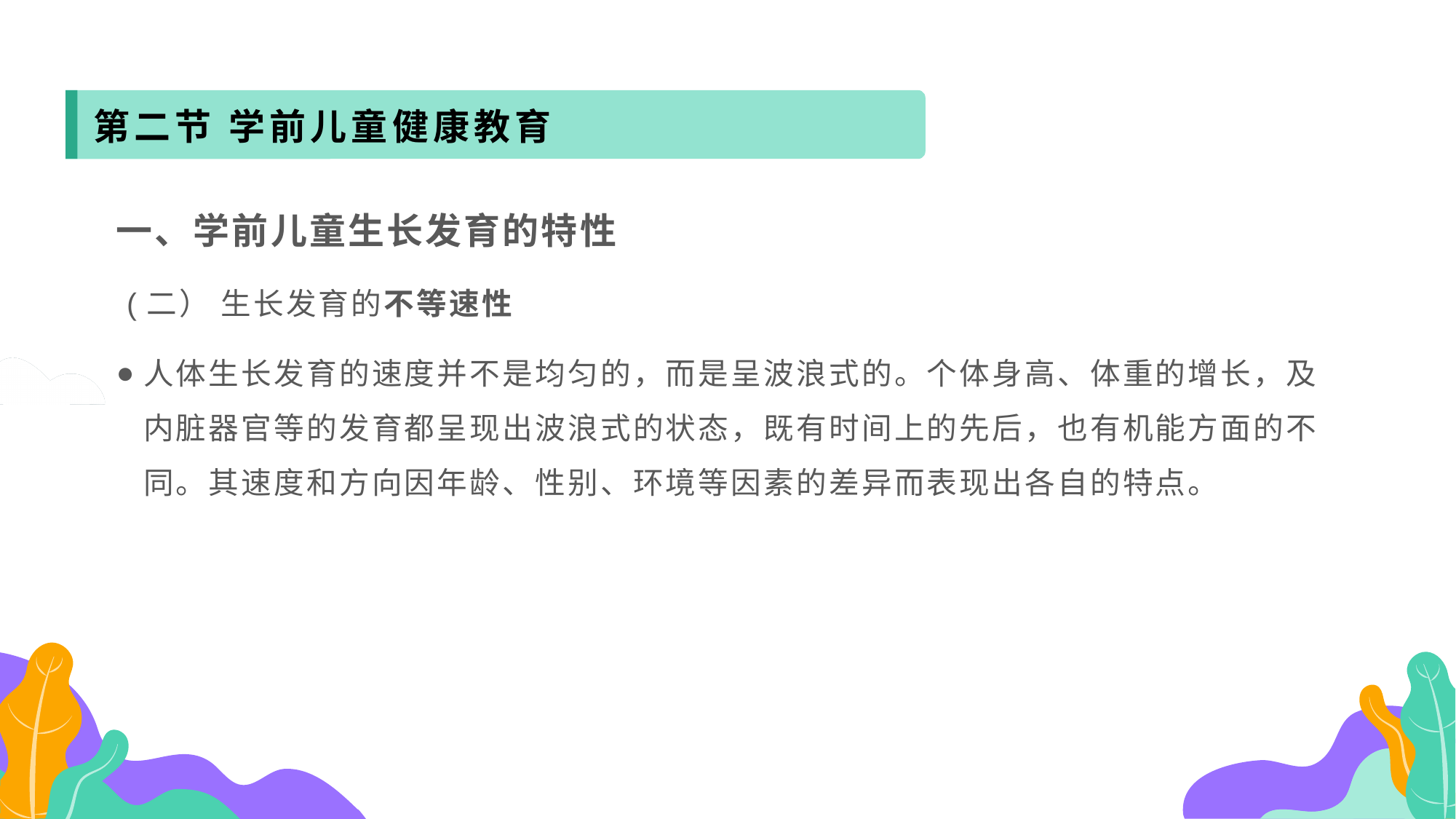

第二节 学前儿童健康教育
一、学前儿童生长发育的特性
 (二） 生长发育的不等速性
人体生长发育的速度并不是均匀的，而是呈波浪式的。个体身高、体重的增长，及内脏器官等的发育都呈现出波浪式的状态，既有时间上的先后，也有机能方面的不同。其速度和方向因年龄、性别、环境等因素的差异而表现出各自的特点。